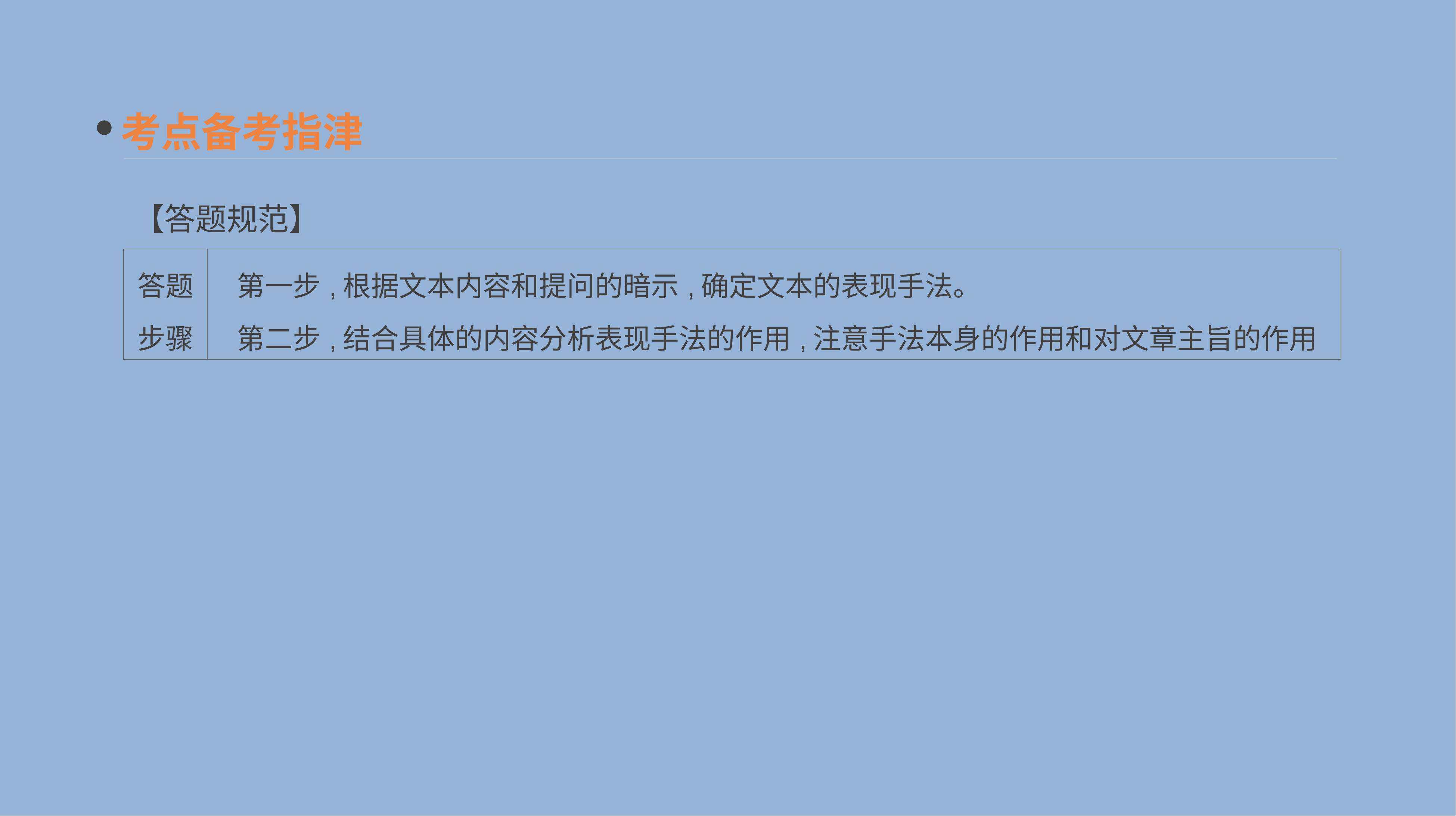

考点备考指津

【答题规范】
| 答题 步骤 | 第一步,根据文本内容和提问的暗示,确定文本的表现手法。 　第二步,结合具体的内容分析表现手法的作用,注意手法本身的作用和对文章主旨的作用 |
| --- | --- |